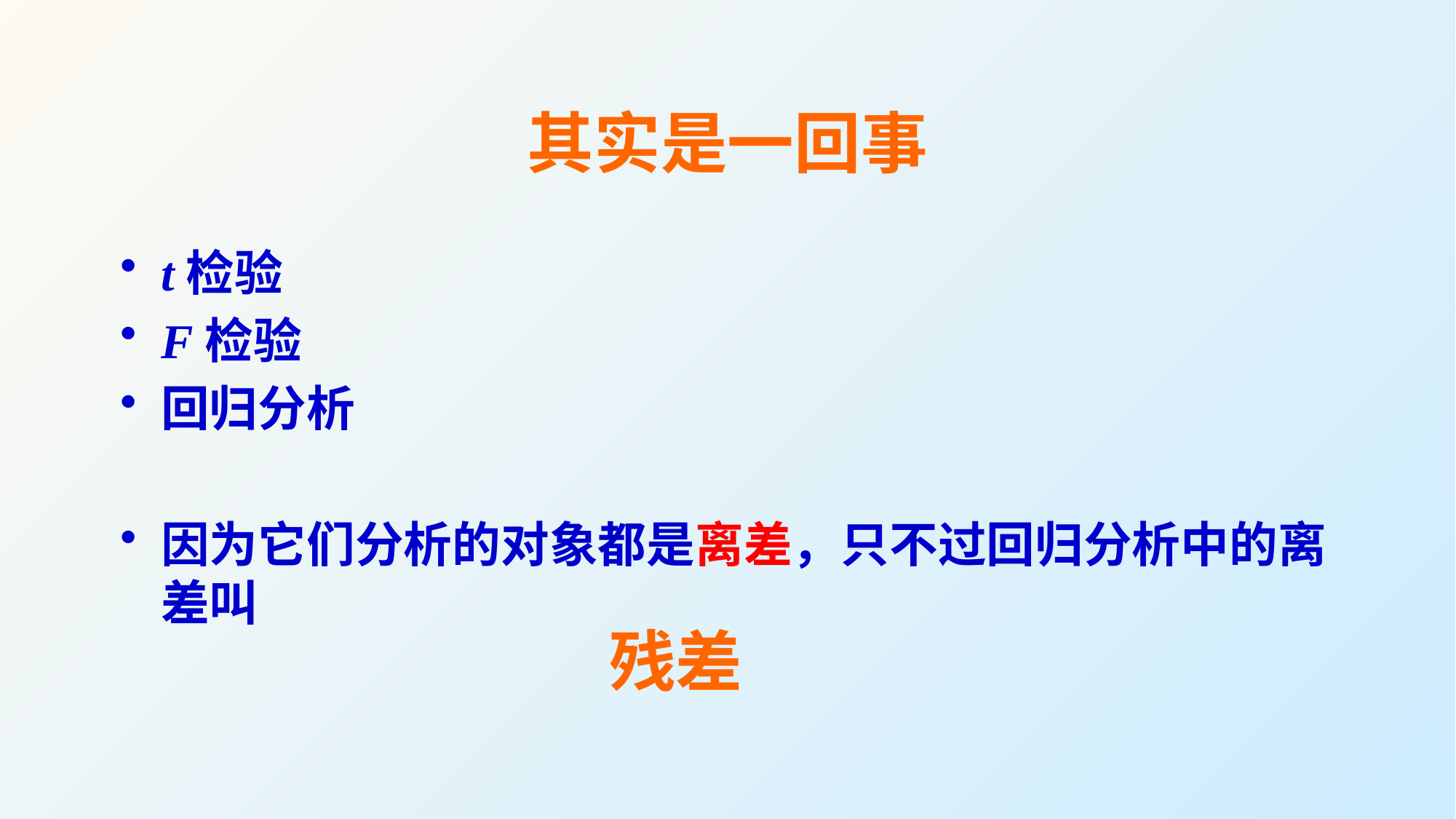

# 其实是一回事
t检验
F检验
回归分析

因为它们分析的对象都是离差，只不过回归分析中的离差叫

残差